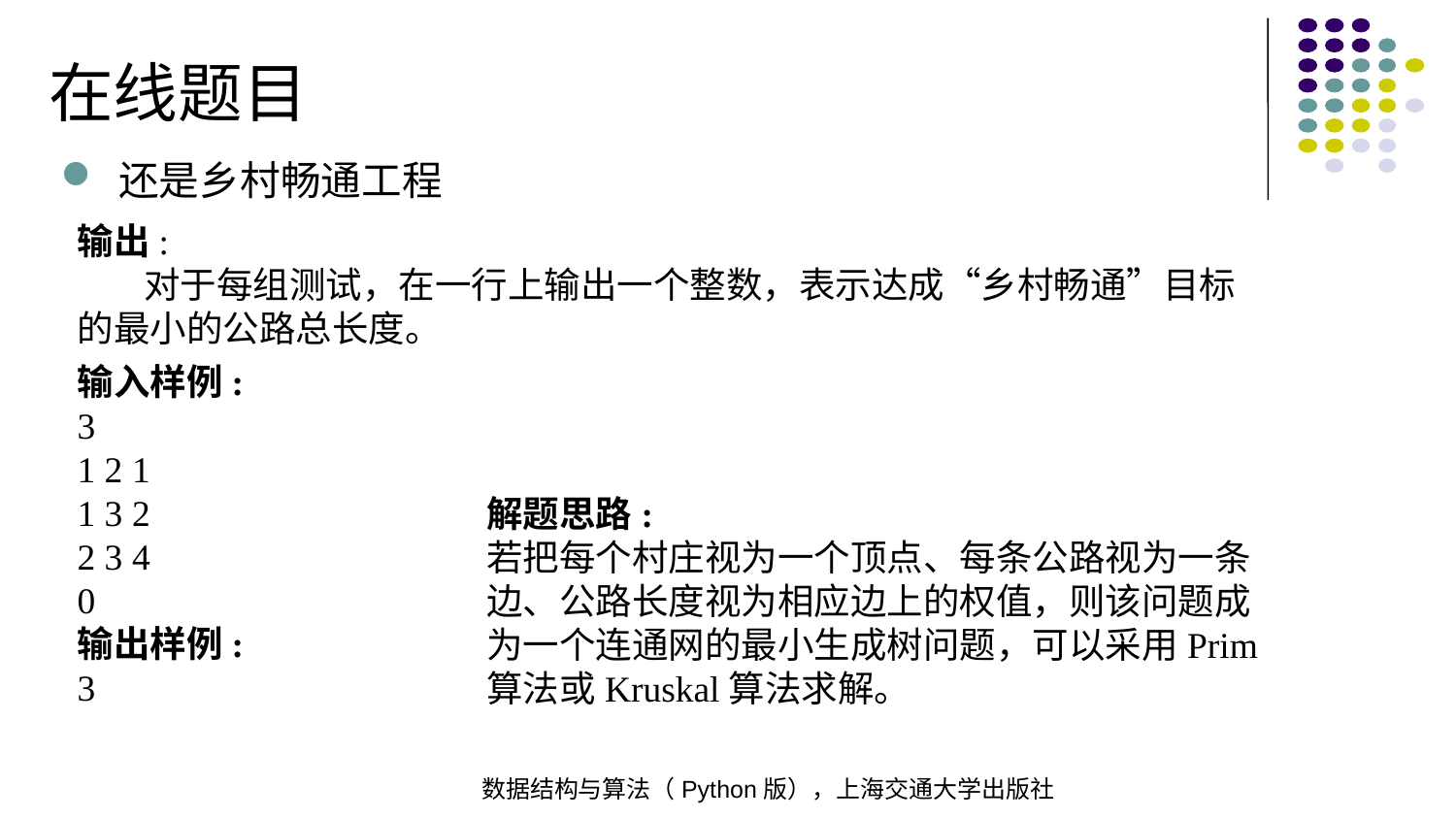

在线题目
还是乡村畅通工程
输出:
       对于每组测试，在一行上输出一个整数，表示达成“乡村畅通”目标的最小的公路总长度。
输入样例:
3
1 2 1
1 3 2
2 3 4
0
输出样例:
3
解题思路:
若把每个村庄视为一个顶点、每条公路视为一条边、公路长度视为相应边上的权值，则该问题成为一个连通网的最小生成树问题，可以采用Prim算法或Kruskal算法求解。